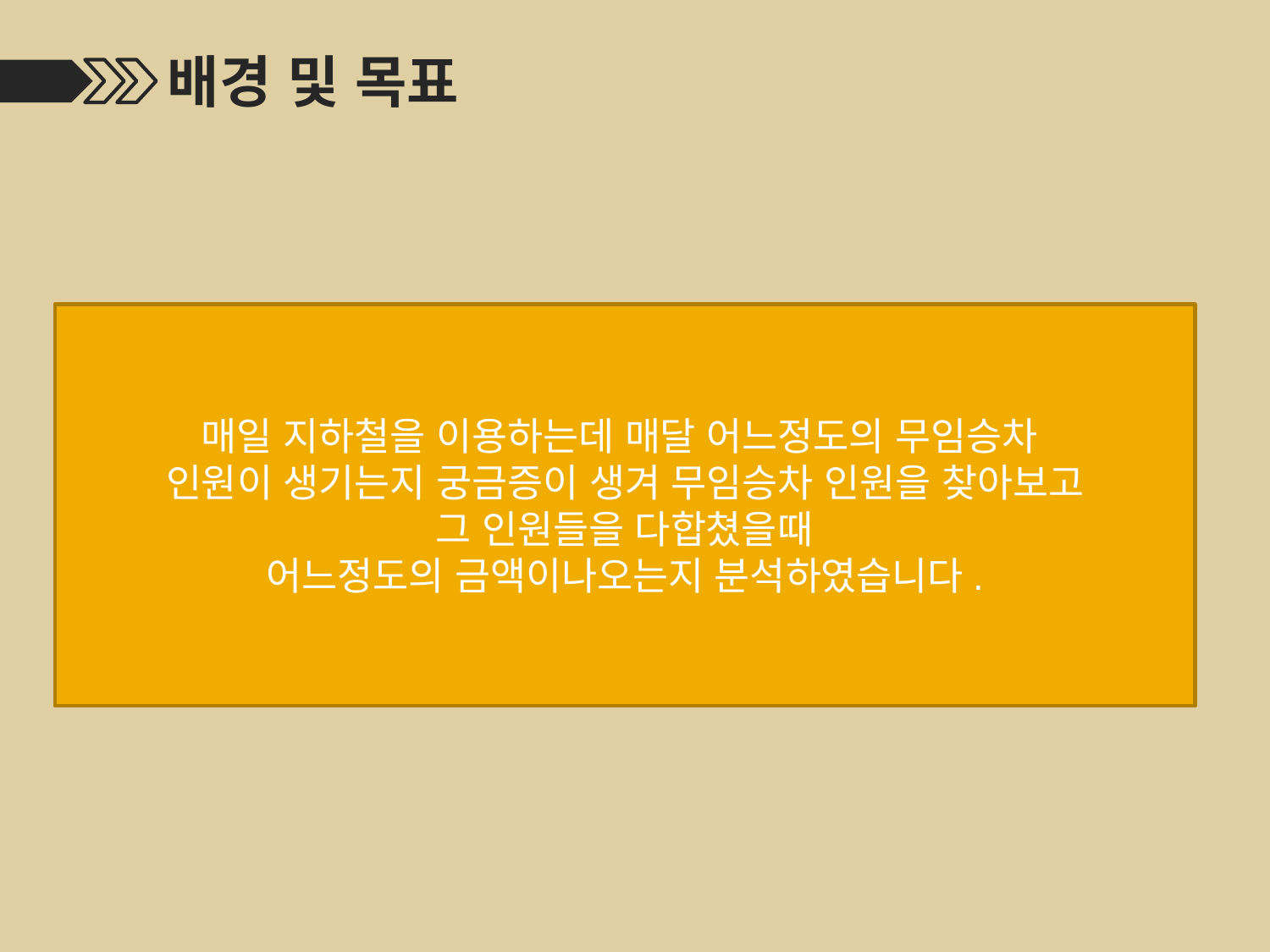

배경 및 목표

매일 지하철을 이용하는데 매달 어느정도의 무임승차
인원이 생기는지 궁금증이 생겨 무임승차 인원을 찾아보고
 그 인원들을 다합쳤을때
어느정도의 금액이나오는지 분석하였습니다.